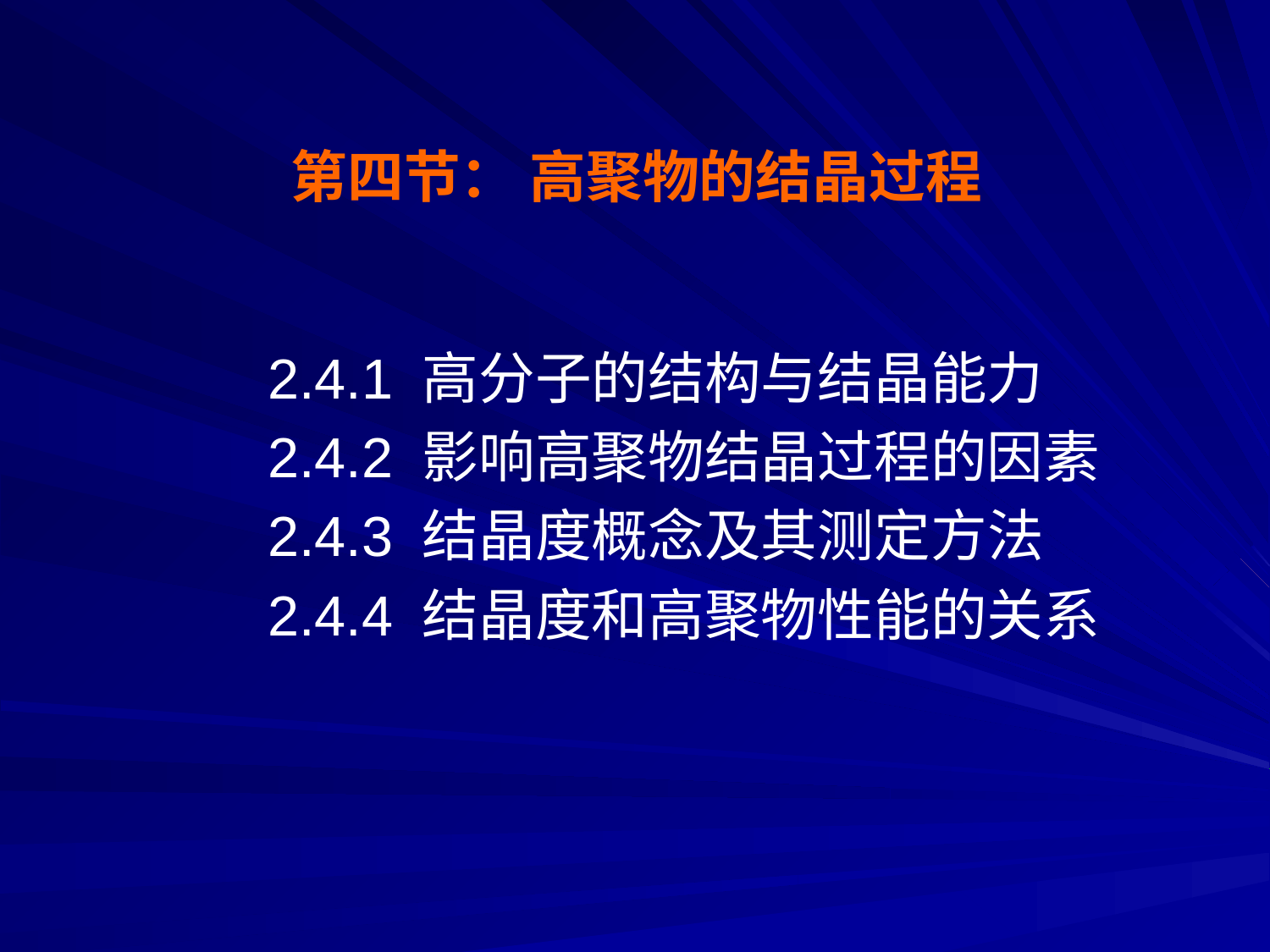

# 第四节： 高聚物的结晶过程
2.4.1 高分子的结构与结晶能力
2.4.2 影响高聚物结晶过程的因素
2.4.3 结晶度概念及其测定方法
2.4.4 结晶度和高聚物性能的关系